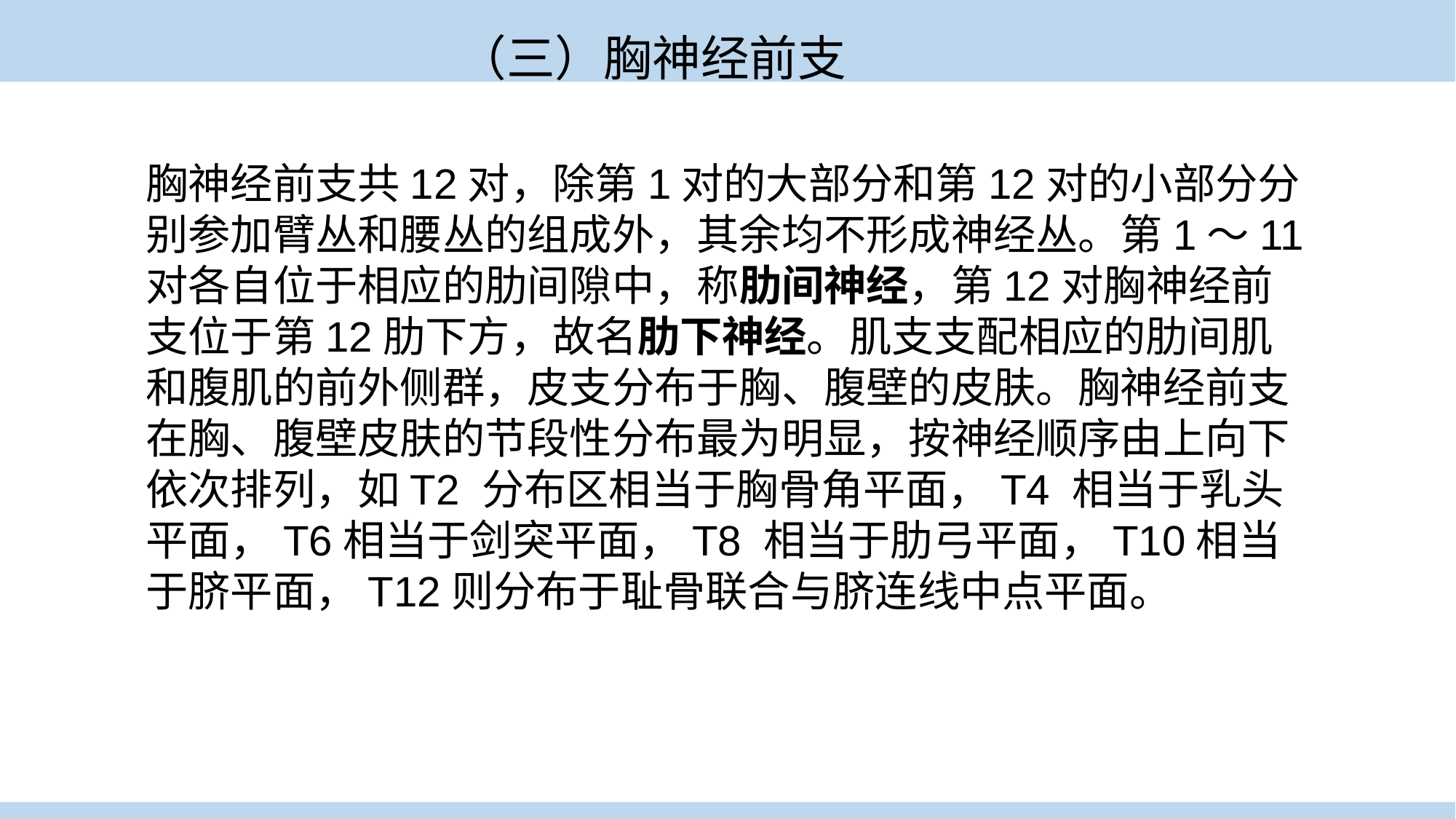

（三）胸神经前支
胸神经前支共12对，除第1对的大部分和第12对的小部分分别参加臂丛和腰丛的组成外，其余均不形成神经丛。第1～11对各自位于相应的肋间隙中，称肋间神经，第12对胸神经前支位于第12肋下方，故名肋下神经。肌支支配相应的肋间肌和腹肌的前外侧群，皮支分布于胸、腹壁的皮肤。胸神经前支在胸、腹壁皮肤的节段性分布最为明显，按神经顺序由上向下依次排列，如T2 分布区相当于胸骨角平面，T4 相当于乳头平面，T6相当于剑突平面，T8 相当于肋弓平面，T10相当于脐平面，T12则分布于耻骨联合与脐连线中点平面。